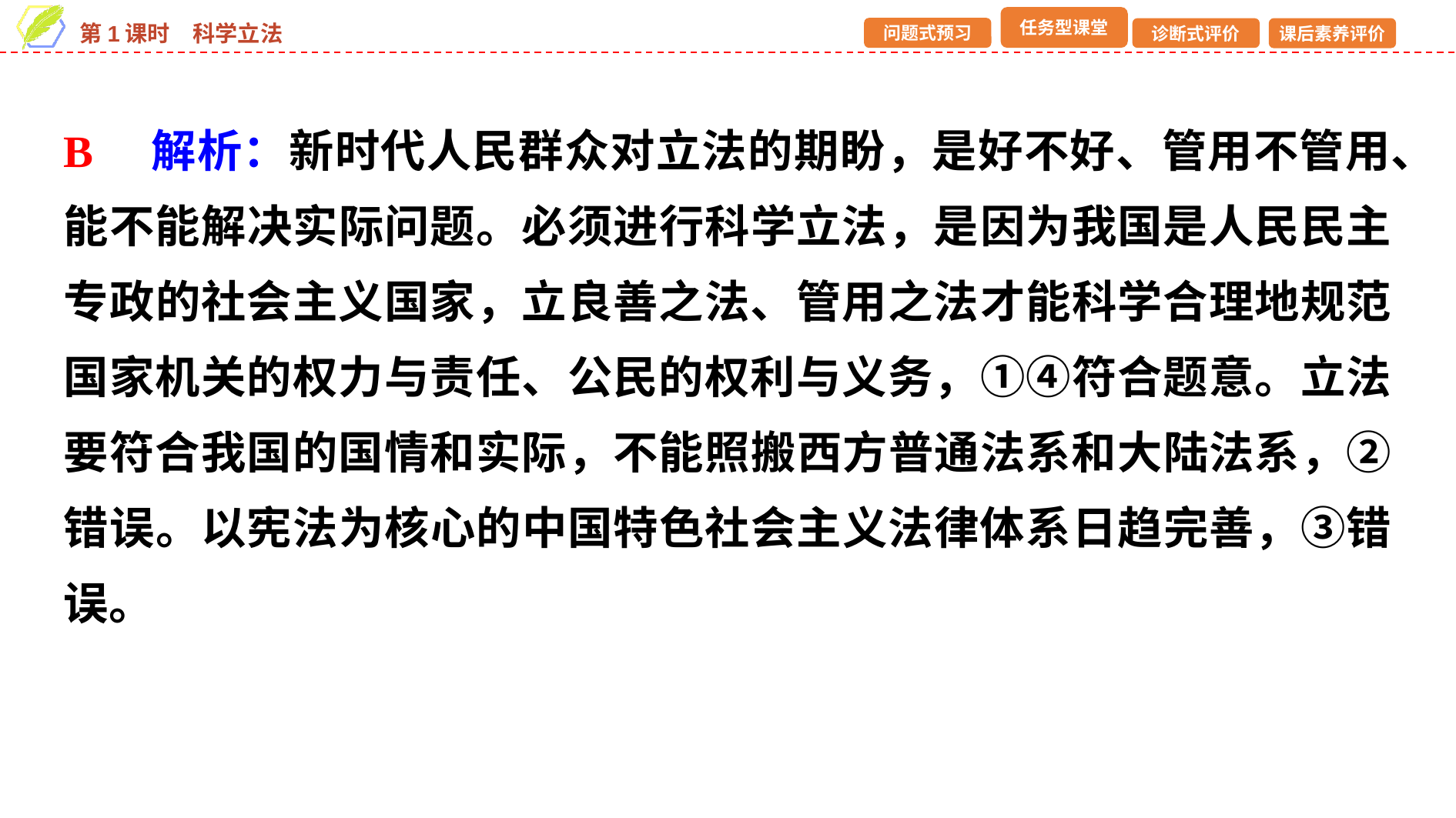

B　解析：新时代人民群众对立法的期盼，是好不好、管用不管用、能不能解决实际问题。必须进行科学立法，是因为我国是人民民主专政的社会主义国家，立良善之法、管用之法才能科学合理地规范国家机关的权力与责任、公民的权利与义务，①④符合题意。立法要符合我国的国情和实际，不能照搬西方普通法系和大陆法系，②错误。以宪法为核心的中国特色社会主义法律体系日趋完善，③错误。